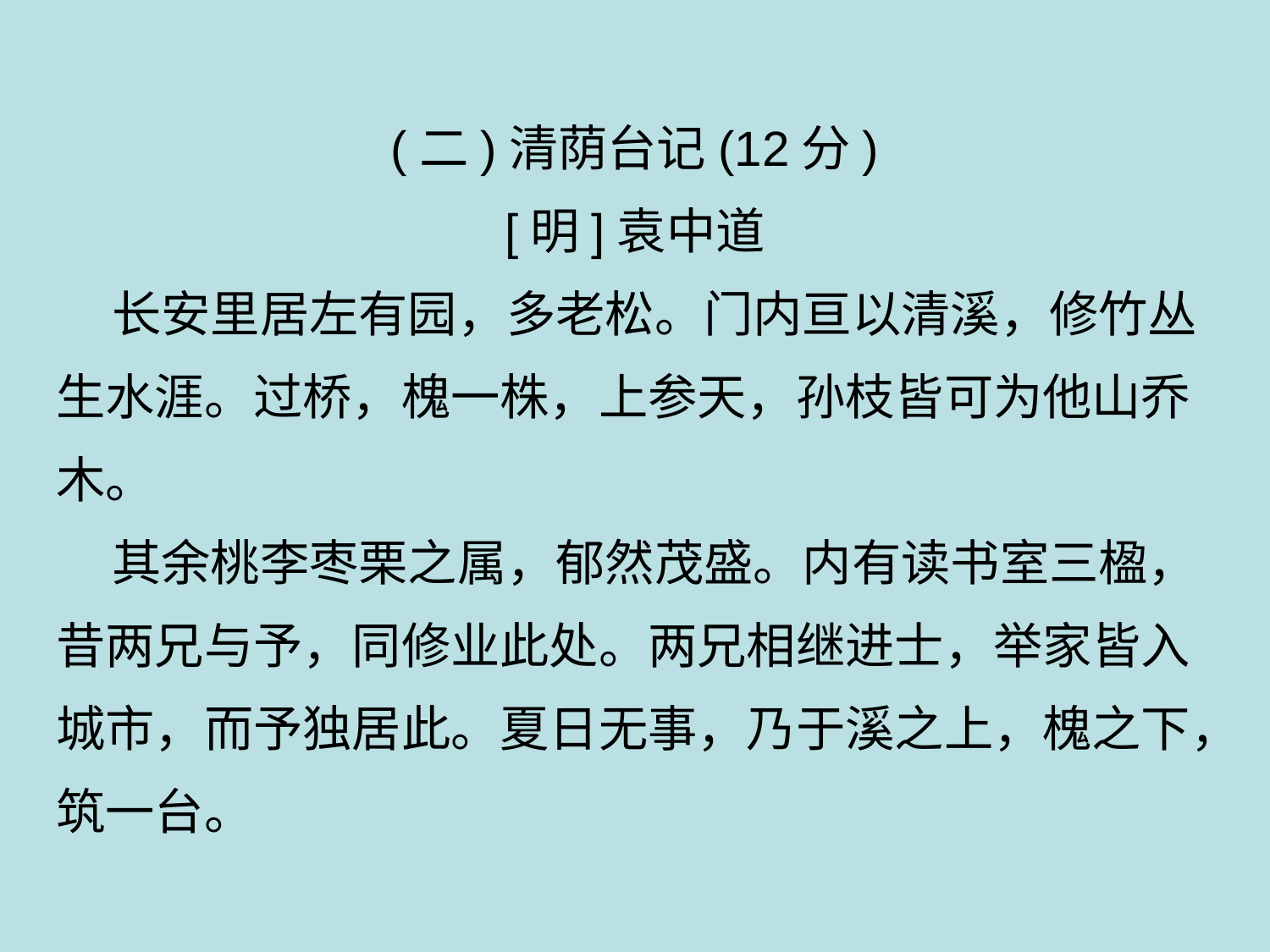

(二)清荫台记(12分)
[明]袁中道
    长安里居左有园，多老松。门内亘以清溪，修竹丛生水涯。过桥，槐一株，上参天，孙枝皆可为他山乔木。
    其余桃李枣栗之属，郁然茂盛。内有读书室三楹，昔两兄与予，同修业此处。两兄相继进士，举家皆入城市，而予独居此。夏日无事，乃于溪之上，槐之下，筑一台。